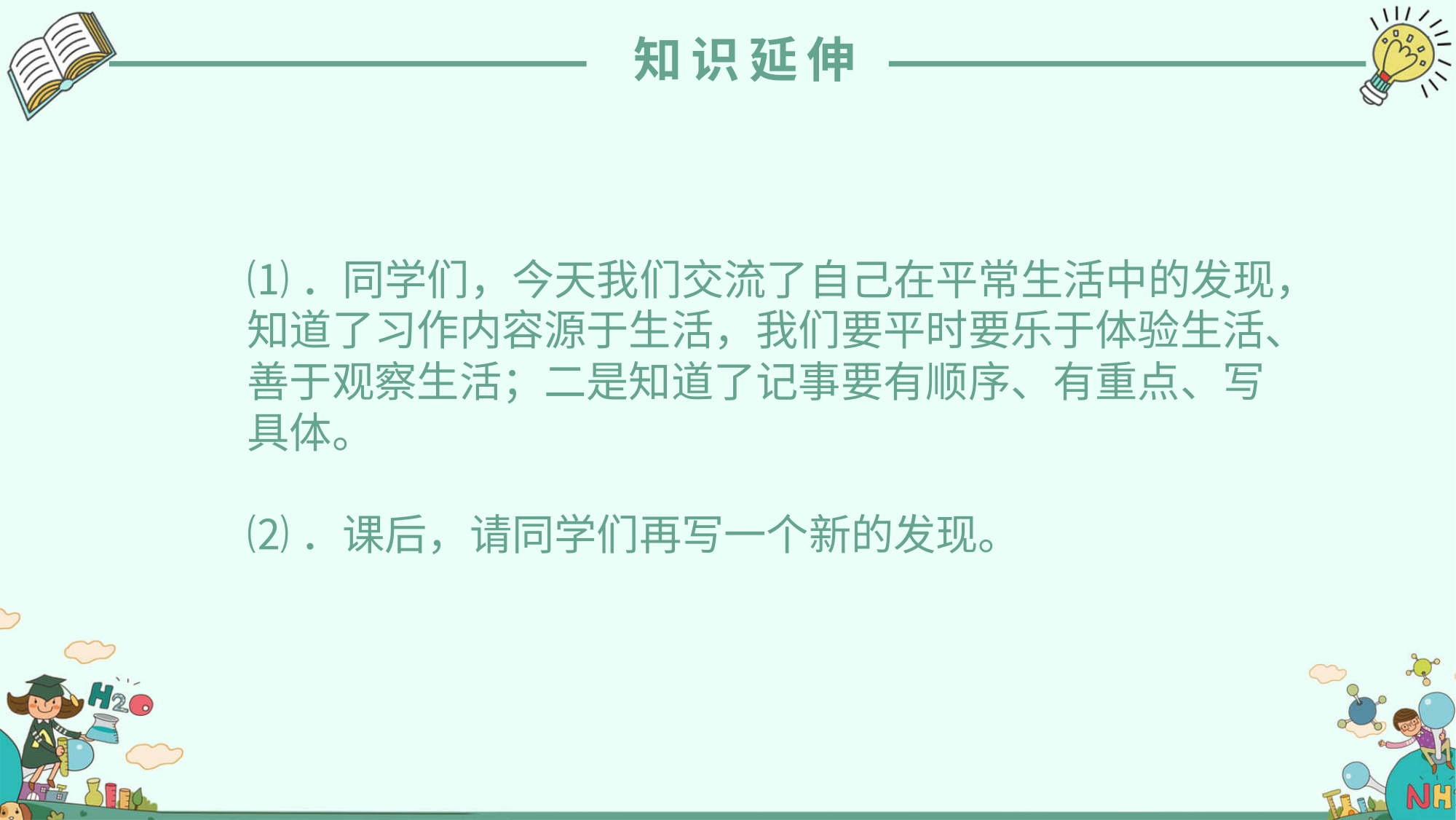

知识延伸

⑴．同学们，今天我们交流了自己在平常生活中的发现，知道了习作内容源于生活，我们要平时要乐于体验生活、善于观察生活；二是知道了记事要有顺序、有重点、写具体。
⑵．课后，请同学们再写一个新的发现。